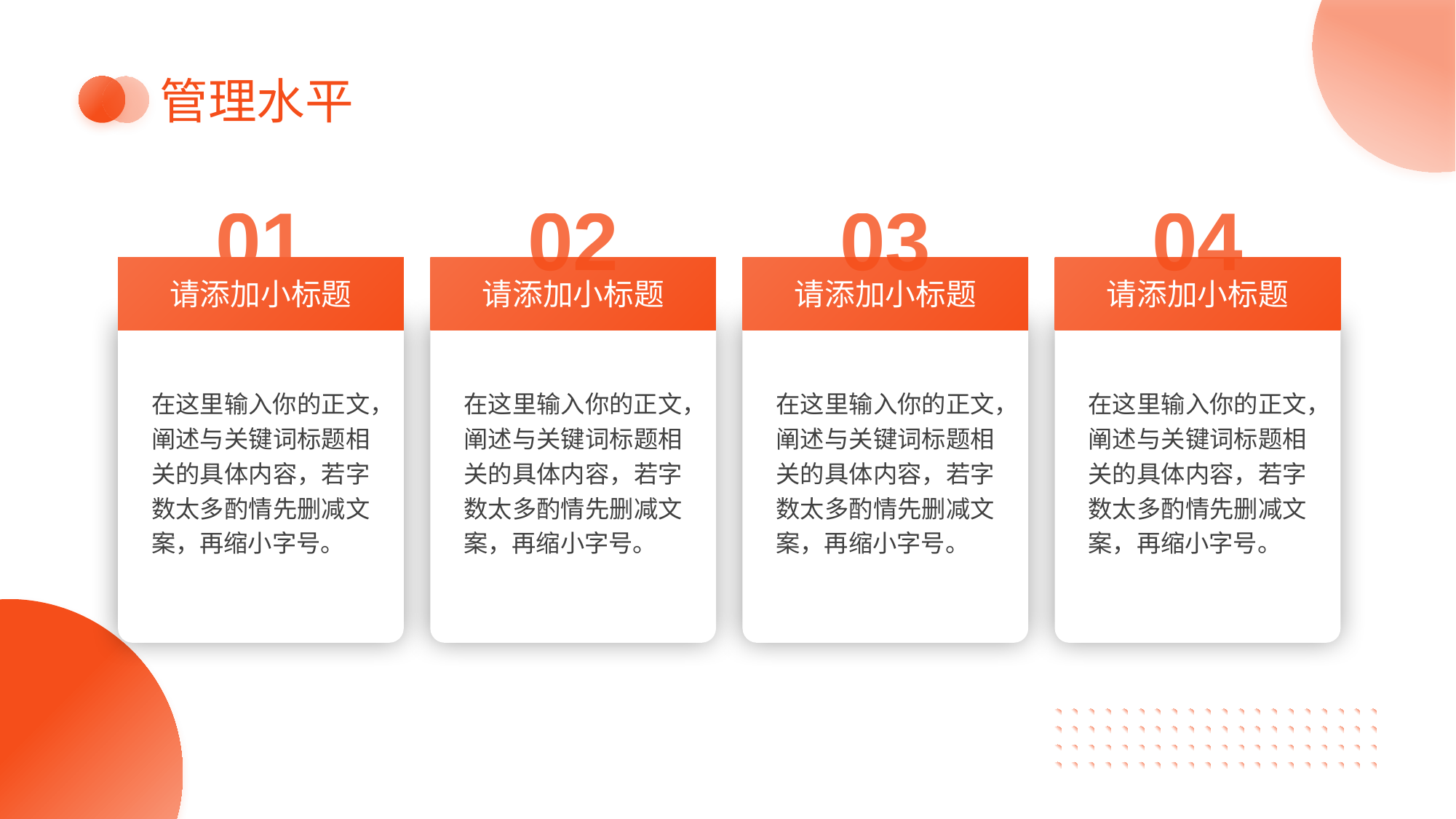

# 管理水平
01
请添加小标题

在这里输入你的正文，阐述与关键词标题相关的具体内容，若字数太多酌情先删减文案，再缩小字号。
02
请添加小标题

在这里输入你的正文，阐述与关键词标题相关的具体内容，若字数太多酌情先删减文案，再缩小字号。
03
请添加小标题

在这里输入你的正文，阐述与关键词标题相关的具体内容，若字数太多酌情先删减文案，再缩小字号。
04
请添加小标题

在这里输入你的正文，阐述与关键词标题相关的具体内容，若字数太多酌情先删减文案，再缩小字号。